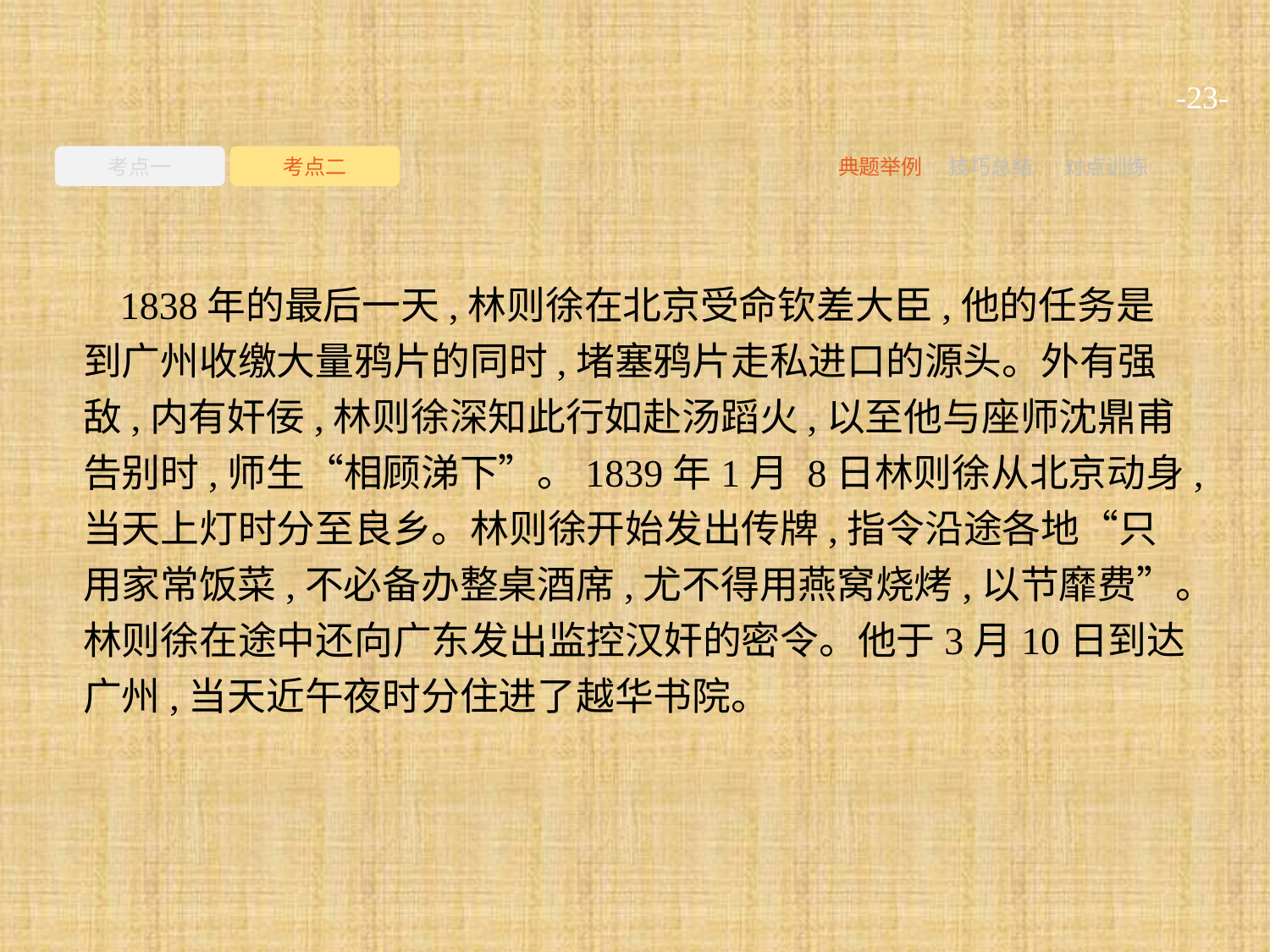

-23-
考点一
考点二
典题举例
技巧总结
对点训练
1838年的最后一天,林则徐在北京受命钦差大臣,他的任务是到广州收缴大量鸦片的同时,堵塞鸦片走私进口的源头。外有强敌,内有奸佞,林则徐深知此行如赴汤蹈火,以至他与座师沈鼎甫告别时,师生“相顾涕下”。1839年1月 8日林则徐从北京动身,当天上灯时分至良乡。林则徐开始发出传牌,指令沿途各地“只用家常饭菜,不必备办整桌酒席,尤不得用燕窝烧烤,以节靡费”。林则徐在途中还向广东发出监控汉奸的密令。他于3月10日到达广州,当天近午夜时分住进了越华书院。